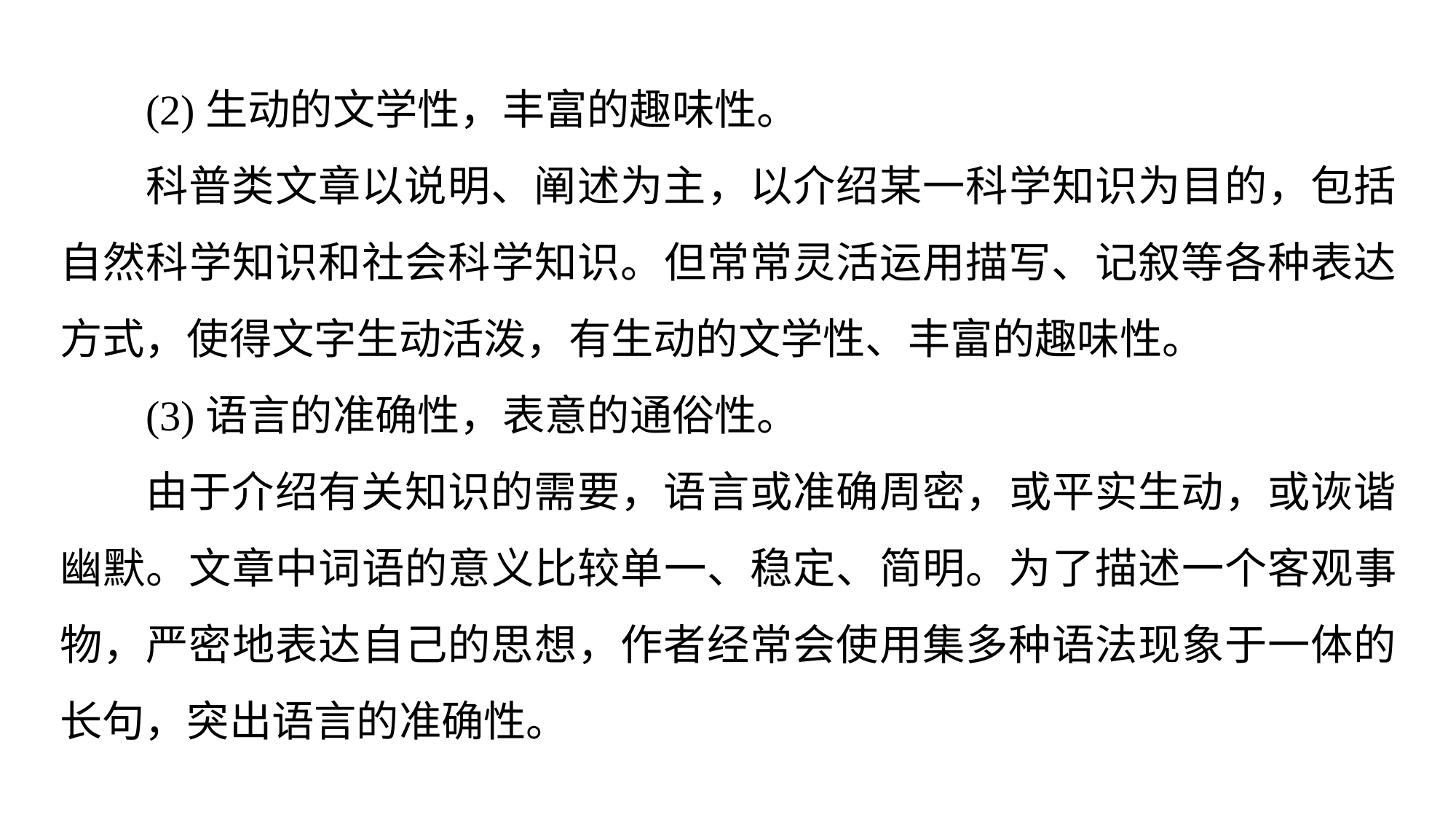

(2)生动的文学性，丰富的趣味性。
科普类文章以说明、阐述为主，以介绍某一科学知识为目的，包括自然科学知识和社会科学知识。但常常灵活运用描写、记叙等各种表达方式，使得文字生动活泼，有生动的文学性、丰富的趣味性。
(3)语言的准确性，表意的通俗性。
由于介绍有关知识的需要，语言或准确周密，或平实生动，或诙谐幽默。文章中词语的意义比较单一、稳定、简明。为了描述一个客观事物，严密地表达自己的思想，作者经常会使用集多种语法现象于一体的长句，突出语言的准确性。